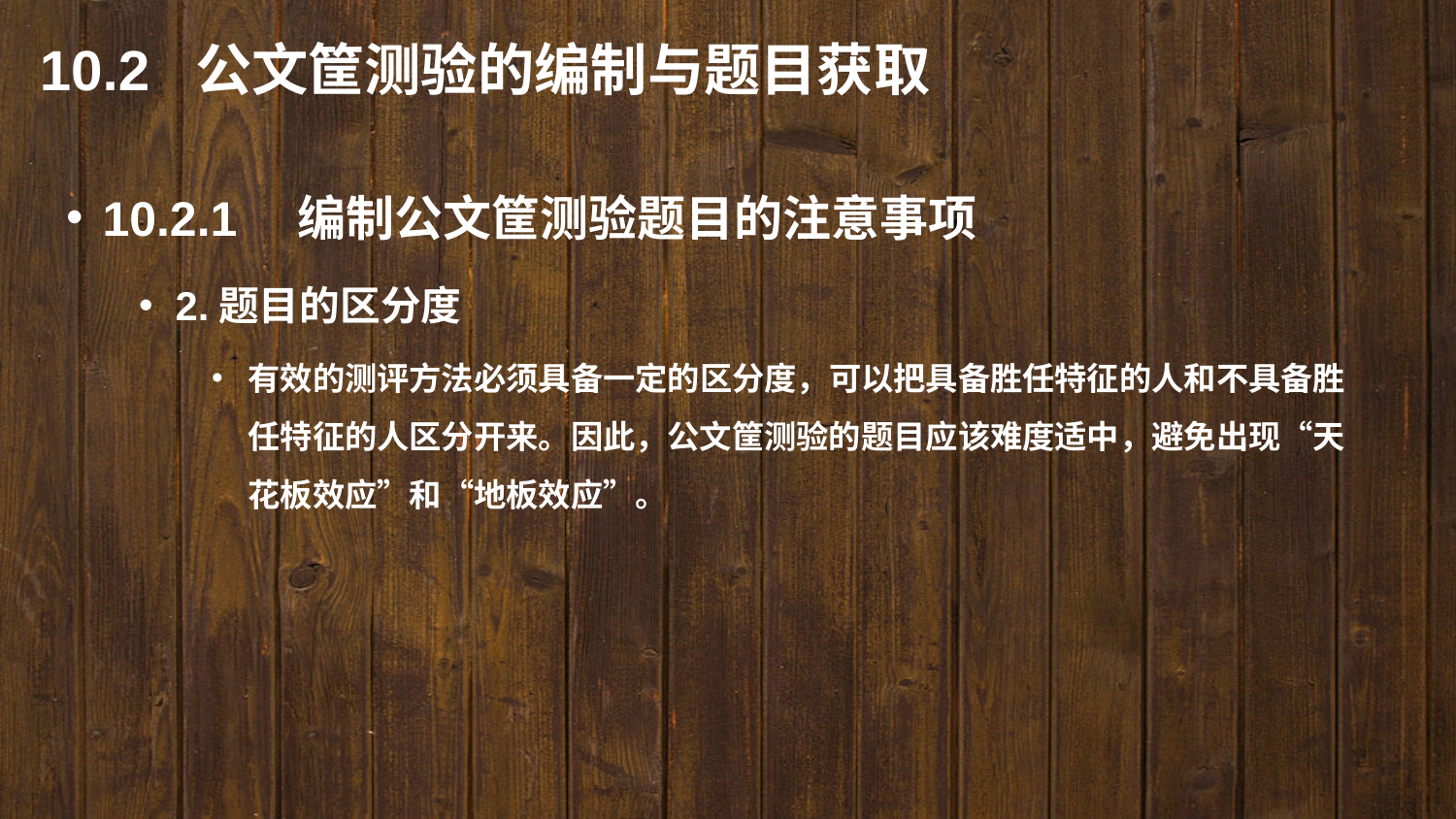

10.2  公文筐测验的编制与题目获取
10.2.1　编制公文筐测验题目的注意事项
2.题目的区分度
有效的测评方法必须具备一定的区分度，可以把具备胜任特征的人和不具备胜任特征的人区分开来。因此，公文筐测验的题目应该难度适中，避免出现“天花板效应”和“地板效应”。